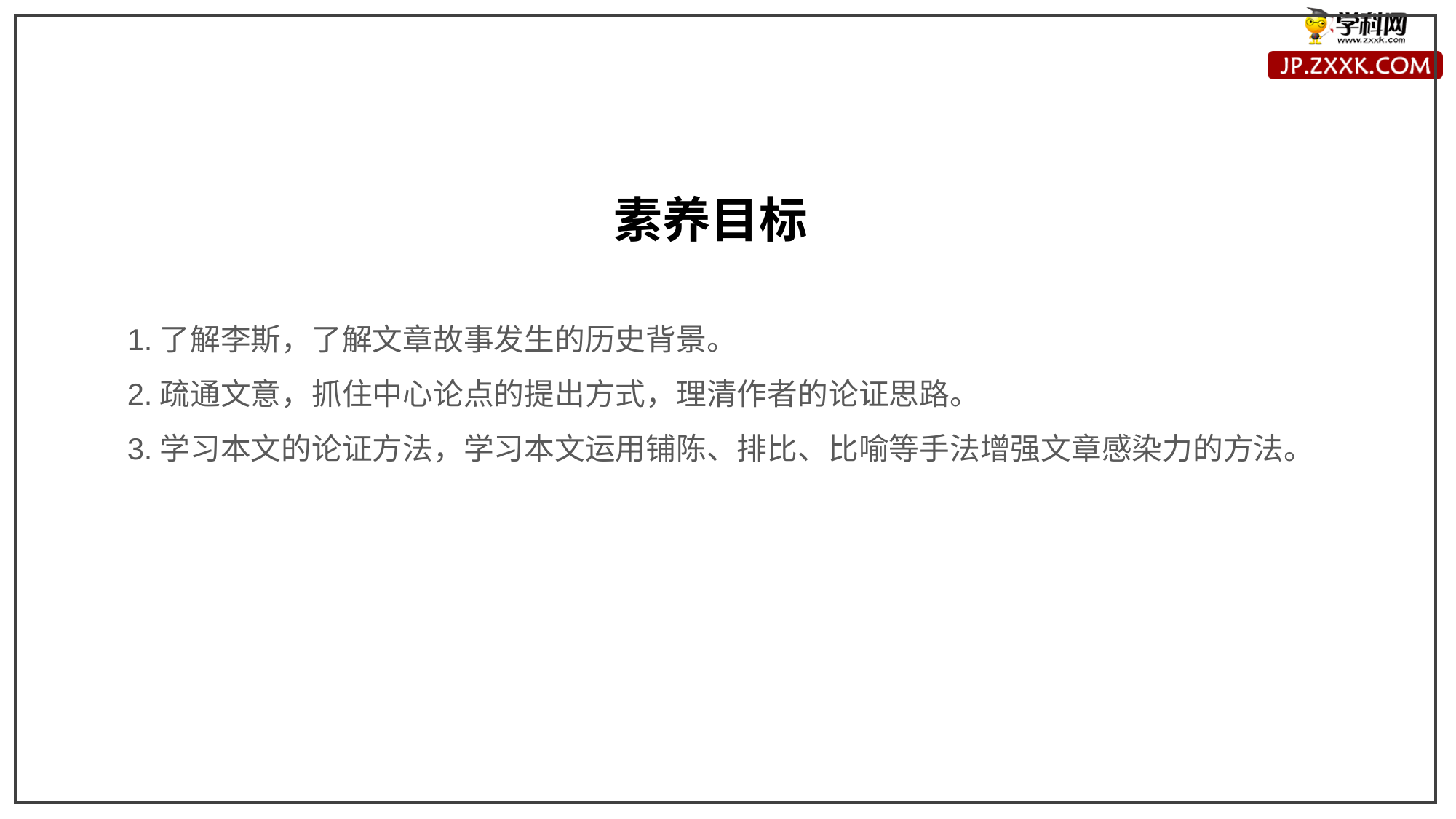

素养目标
1.了解李斯，了解文章故事发生的历史背景。
2.疏通文意，抓住中心论点的提出方式，理清作者的论证思路。
3.学习本文的论证方法，学习本文运用铺陈、排比、比喻等手法增强文章感染力的方法。